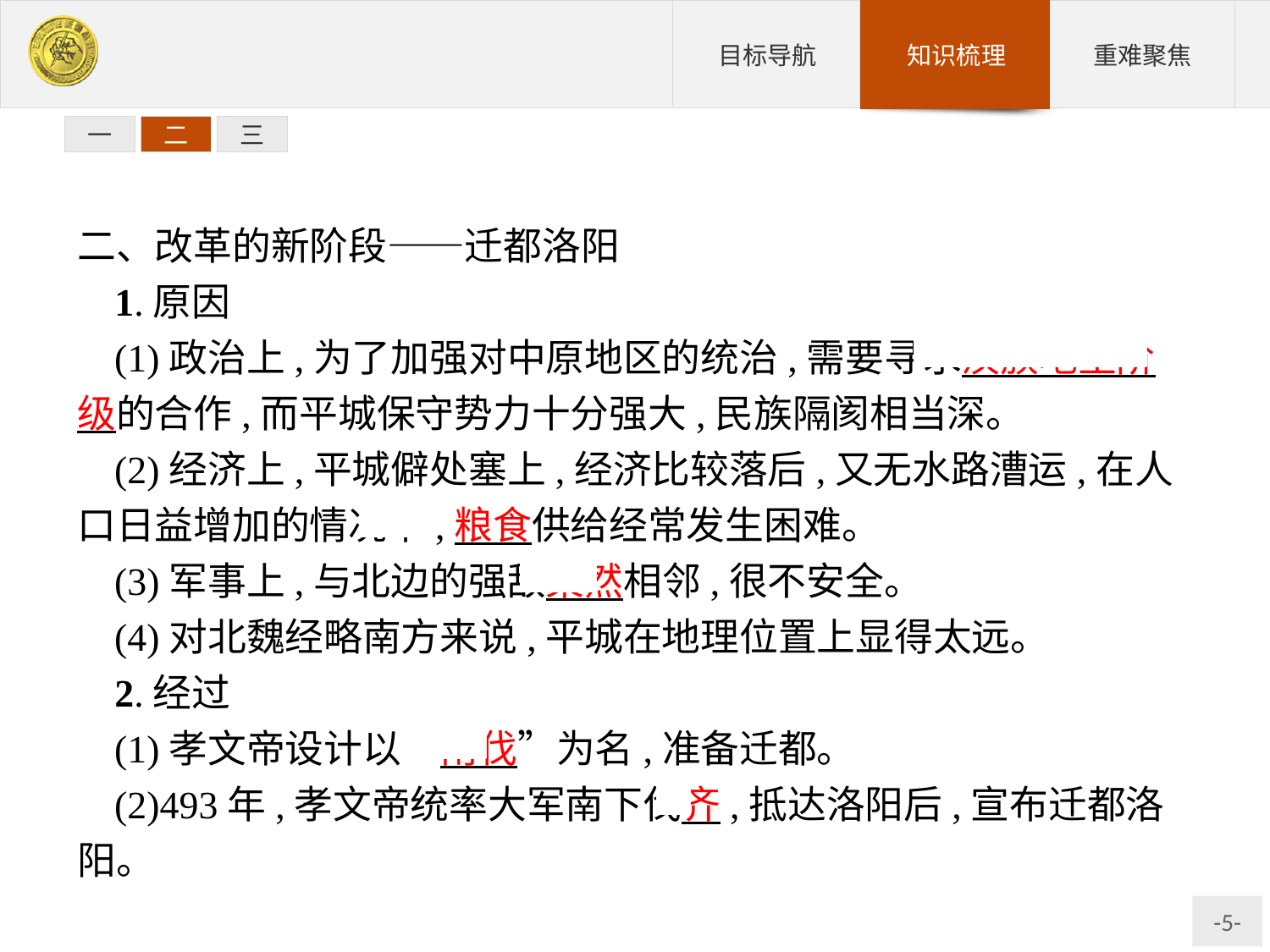

一
二
三
二、改革的新阶段——迁都洛阳
1.原因
(1)政治上,为了加强对中原地区的统治,需要寻求汉族地主阶级的合作,而平城保守势力十分强大,民族隔阂相当深。
(2)经济上,平城僻处塞上,经济比较落后,又无水路漕运,在人口日益增加的情况下,粮食供给经常发生困难。
(3)军事上,与北边的强敌柔然相邻,很不安全。
(4)对北魏经略南方来说,平城在地理位置上显得太远。
2.经过
(1)孝文帝设计以“南伐”为名,准备迁都。
(2)493年,孝文帝统率大军南下伐齐,抵达洛阳后,宣布迁都洛阳。